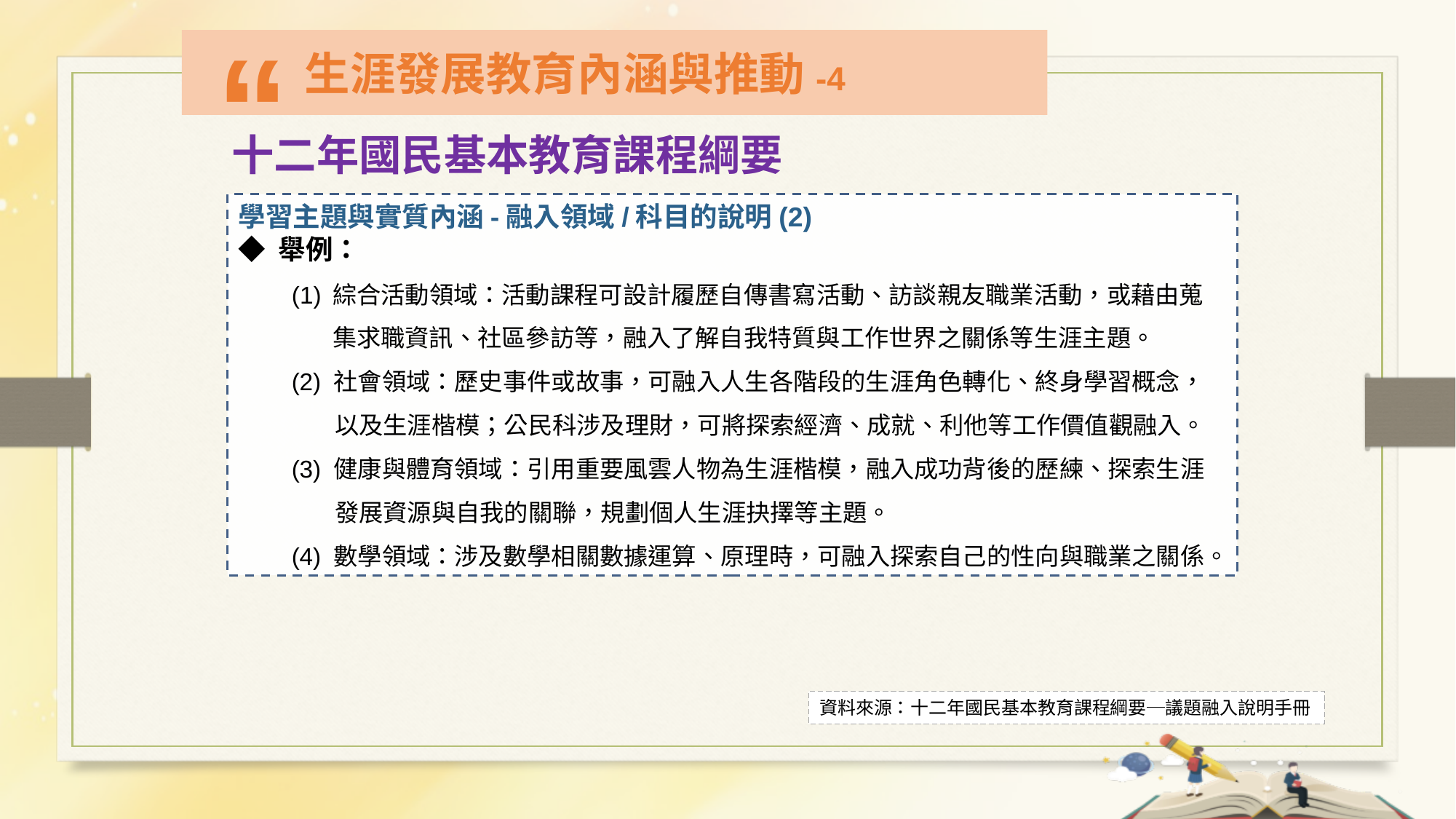

“
生涯發展教育內涵與推動-4

十二年國民基本教育課程綱要
學習主題與實質內涵-融入領域/科目的說明(2)
◆ 舉例：
綜合活動領域：活動課程可設計履歷自傳書寫活動、訪談親友職業活動，或藉由蒐集求職資訊、社區參訪等，融入了解自我特質與工作世界之關係等生涯主題。
(2) 社會領域：歷史事件或故事，可融入人生各階段的生涯角色轉化、終身學習概念，以及生涯楷模；公民科涉及理財，可將探索經濟、成就、利他等工作價值觀融入。
(3) 健康與體育領域：引用重要風雲人物為生涯楷模，融入成功背後的歷練、探索生涯發展資源與自我的關聯，規劃個人生涯抉擇等主題。
(4) 數學領域：涉及數學相關數據運算、原理時，可融入探索自己的性向與職業之關係。
資料來源：十二年國民基本教育課程綱要─議題融入說明手冊